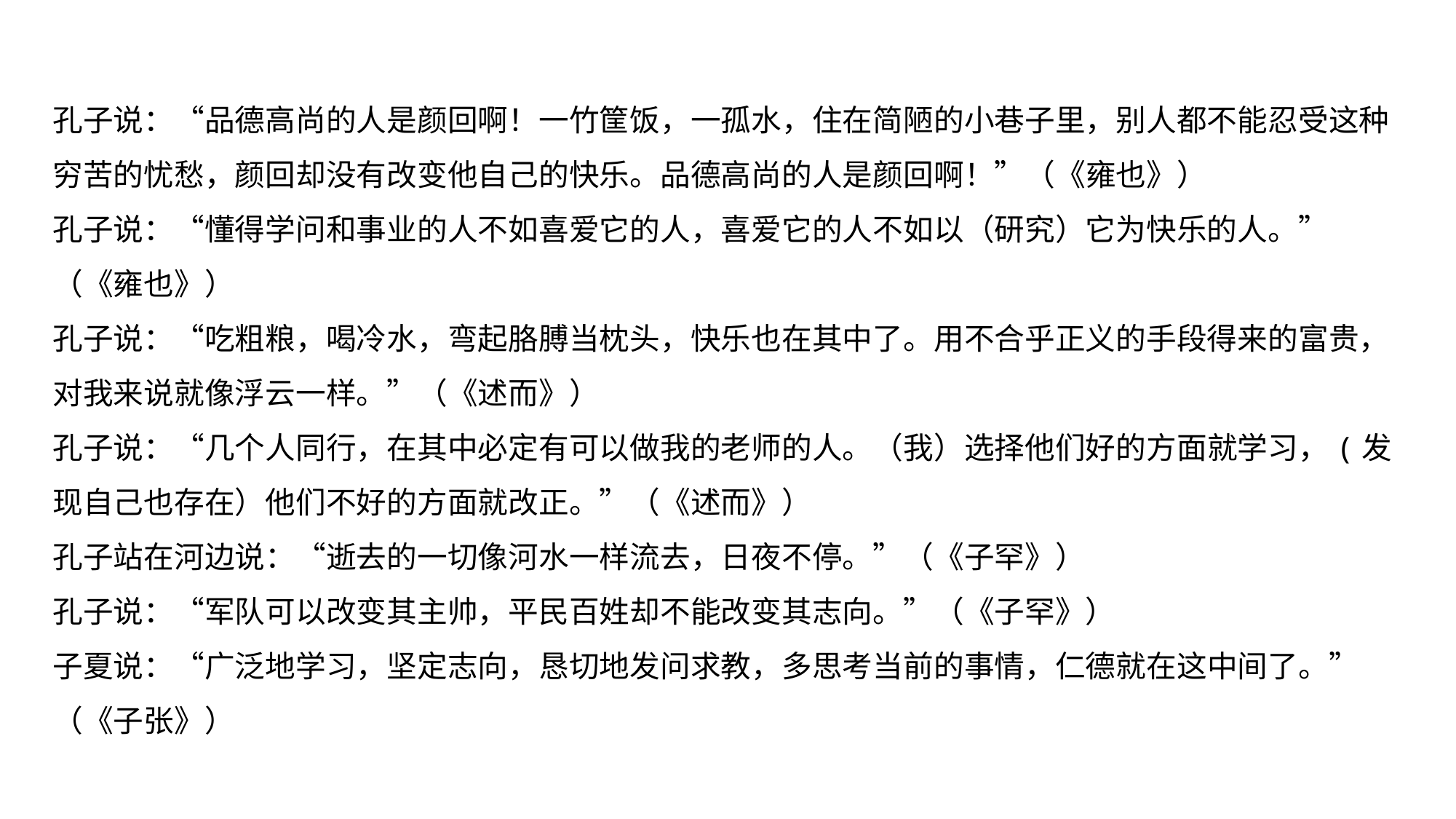

孔子说：“品德高尚的人是颜回啊！一竹筐饭，一孤水，住在简陋的小巷子里，别人都不能忍受这种穷苦的忧愁，颜回却没有改变他自己的快乐。品德高尚的人是颜回啊！”（《雍也》）
孔子说：“懂得学问和事业的人不如喜爱它的人，喜爱它的人不如以（研究）它为快乐的人。”（《雍也》）
孔子说：“吃粗粮，喝冷水，弯起胳膊当枕头，快乐也在其中了。用不合乎正义的手段得来的富贵，对我来说就像浮云一样。”（《述而》）
孔子说：“几个人同行，在其中必定有可以做我的老师的人。（我）选择他们好的方面就学习，(发现自己也存在）他们不好的方面就改正。”（《述而》）
孔子站在河边说：“逝去的一切像河水一样流去，日夜不停。”（《子罕》）
孔子说：“军队可以改变其主帅，平民百姓却不能改变其志向。”（《子罕》）
子夏说：“广泛地学习，坚定志向，恳切地发问求教，多思考当前的事情，仁德就在这中间了。”（《子张》）